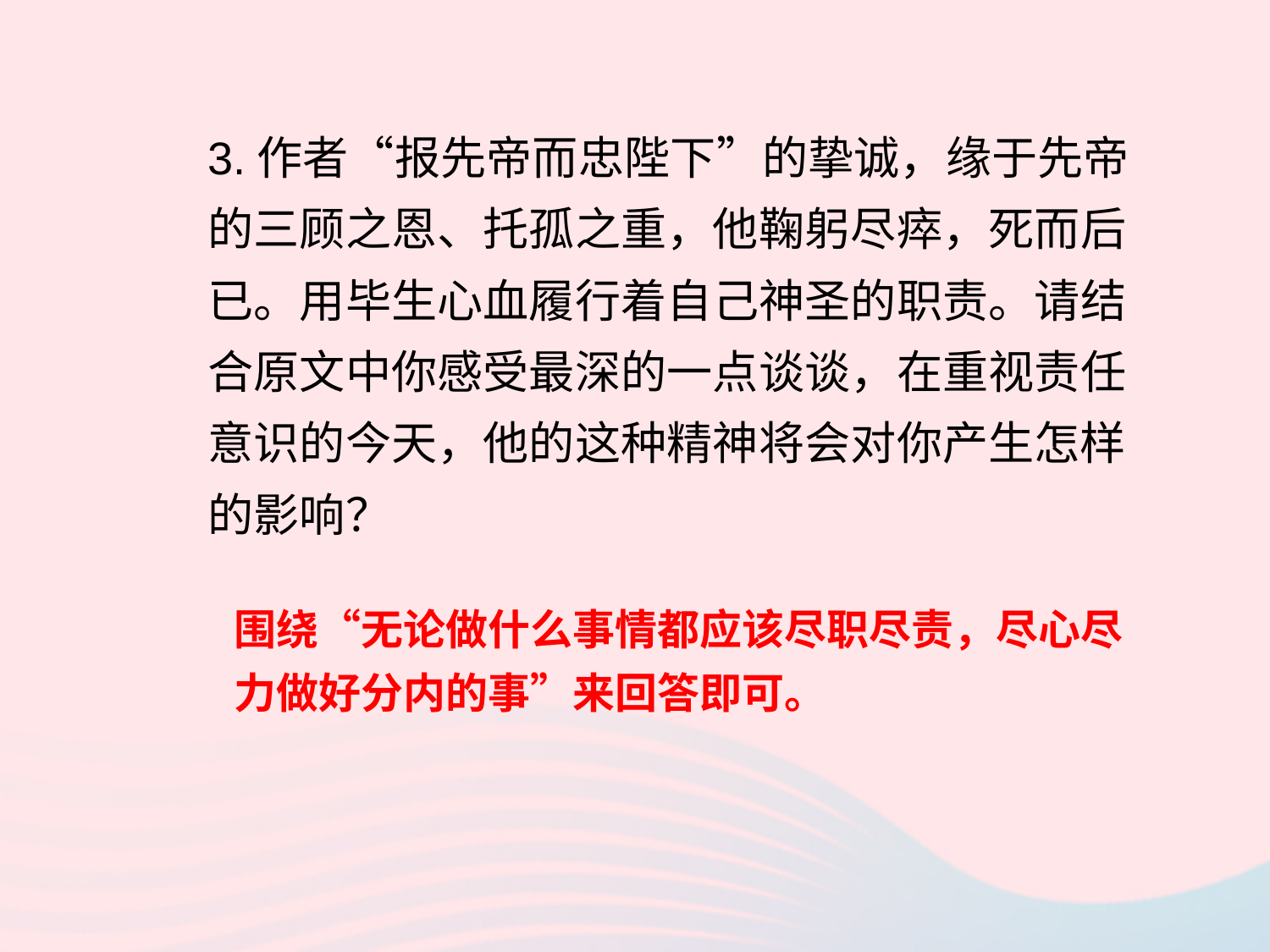

3.作者“报先帝而忠陛下”的挚诚，缘于先帝的三顾之恩、托孤之重，他鞠躬尽瘁，死而后已。用毕生心血履行着自己神圣的职责。请结合原文中你感受最深的一点谈谈，在重视责任意识的今天，他的这种精神将会对你产生怎样的影响？
围绕“无论做什么事情都应该尽职尽责，尽心尽力做好分内的事”来回答即可。